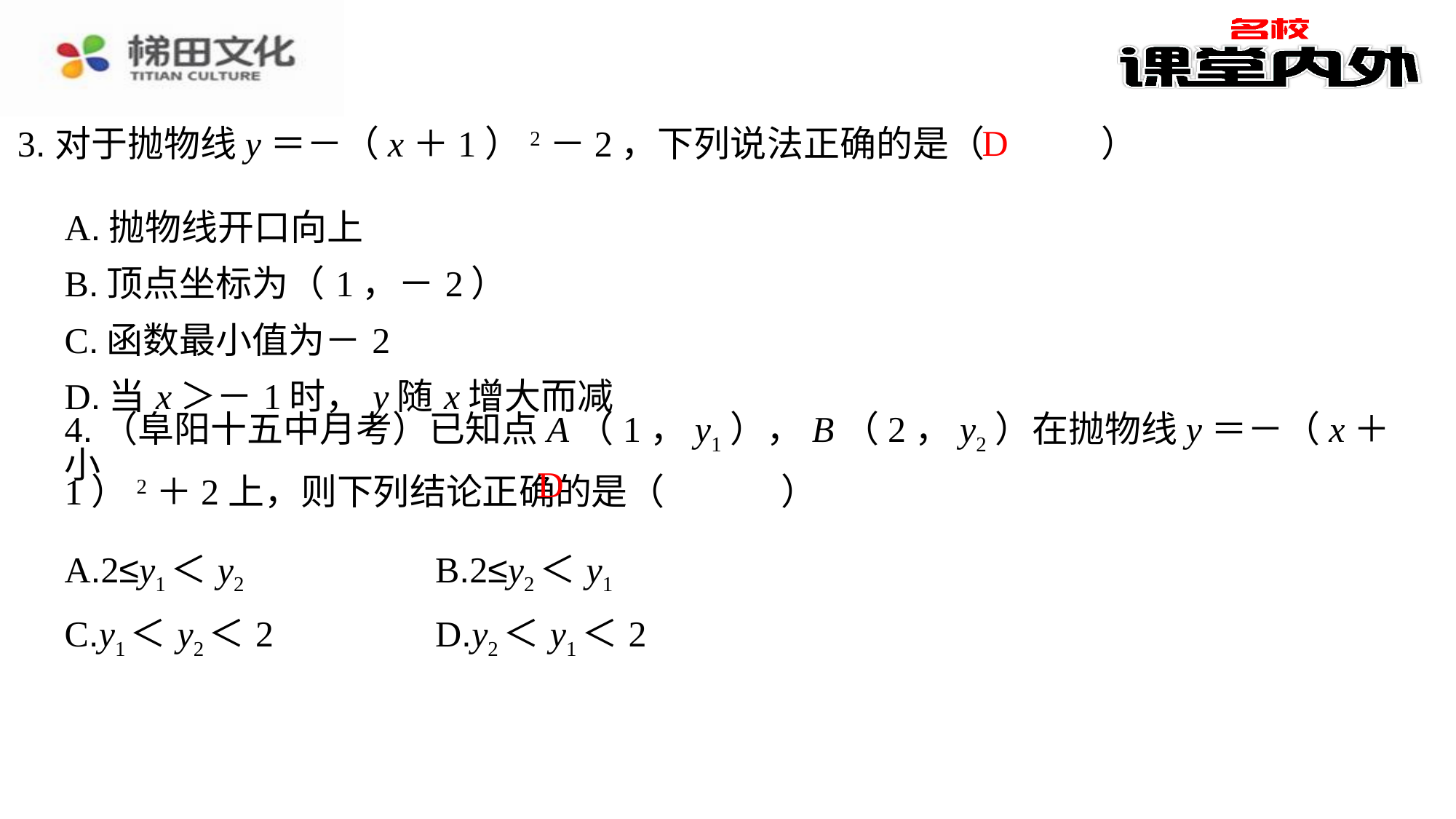

D
3.对于抛物线y＝－（x＋1）2－2，下列说法正确的是（　D　）
| A.抛物线开口向上 |
| --- |
| B.顶点坐标为（1，－2） |
| C.函数最小值为－2 |
| D.当x＞－1时，y随x增大而减小 |
4.（阜阳十五中月考）已知点A（1，y1），B（2，y2）在抛物线y＝－（x＋1）2＋2上，则下列结论正确的是（　D　）
D
| A.2≤y1＜y2 | B.2≤y2＜y1 |
| --- | --- |
| C.y1＜y2＜2 | D.y2＜y1＜2 |